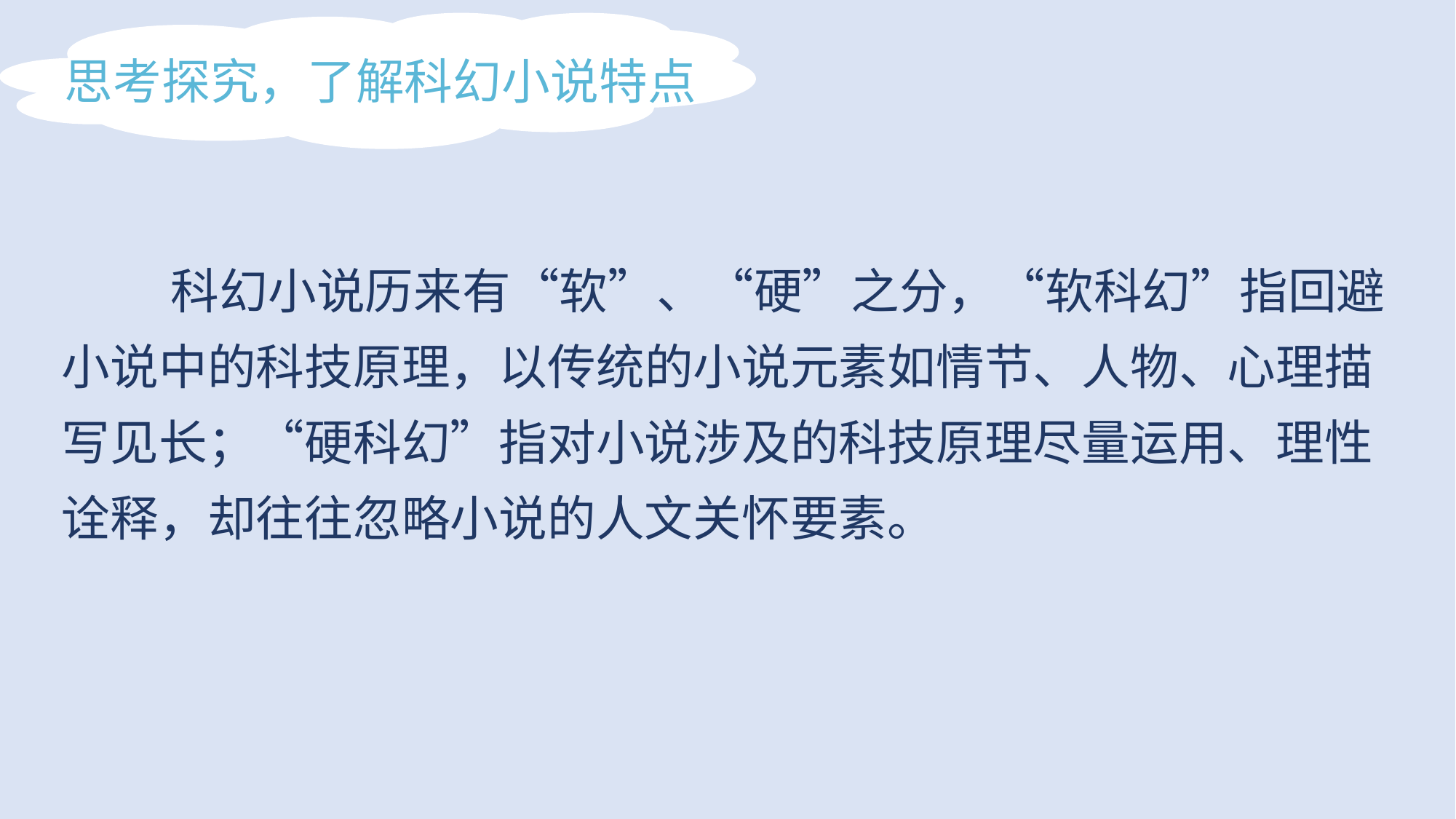

思考探究，了解科幻小说特点
	科幻小说历来有“软”、“硬”之分，“软科幻”指回避小说中的科技原理，以传统的小说元素如情节、人物、心理描写见长；“硬科幻”指对小说涉及的科技原理尽量运用、理性诠释，却往往忽略小说的人文关怀要素。